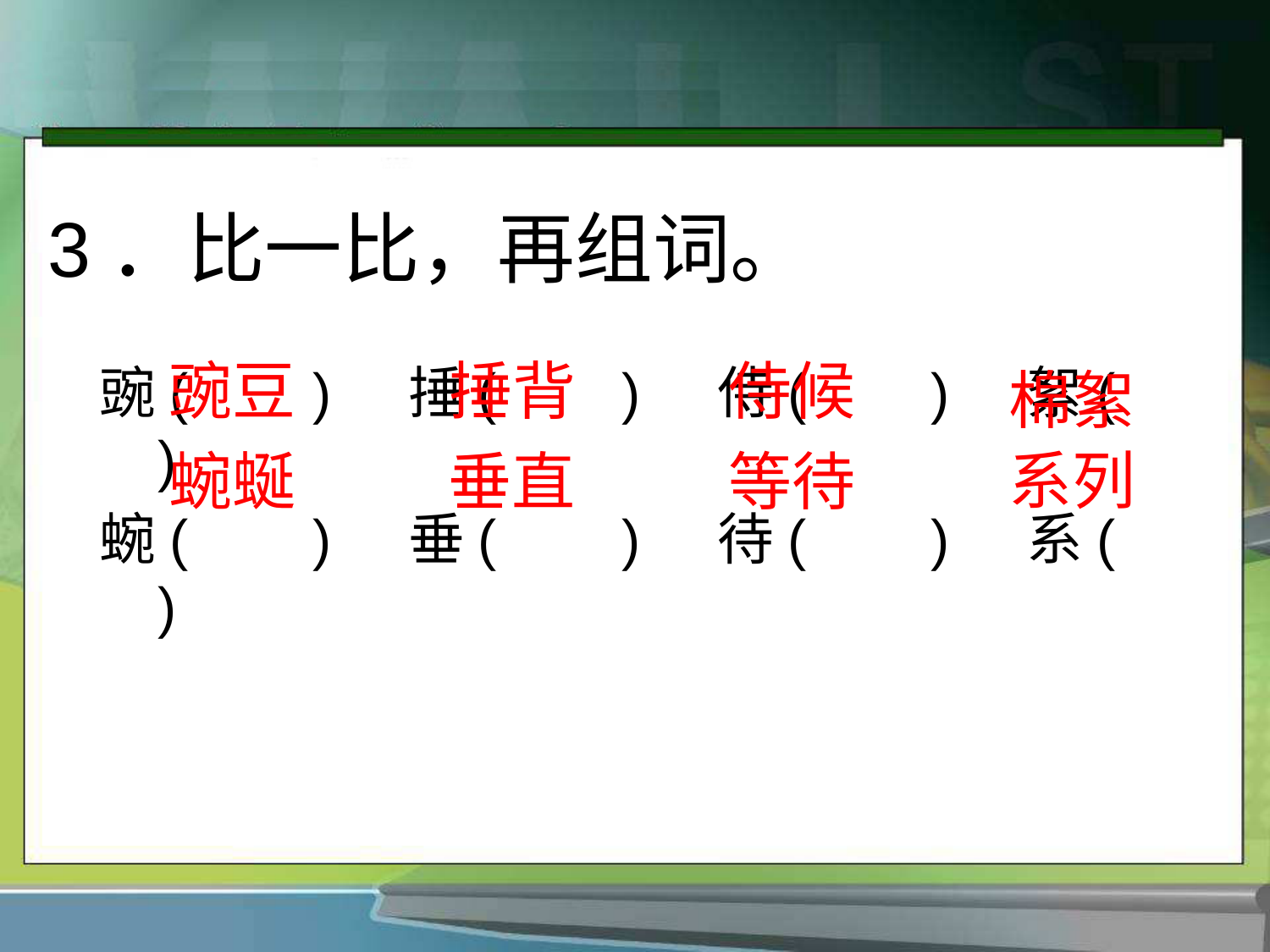

# 3．比一比，再组词。
豌豆
捶背
侍候
   豌(        )    捶(        )    侍(        )    絮(        )
   蜿(        )    垂(        )    待(        )    系(        )
棉絮
系列
蜿蜒
垂直
等待